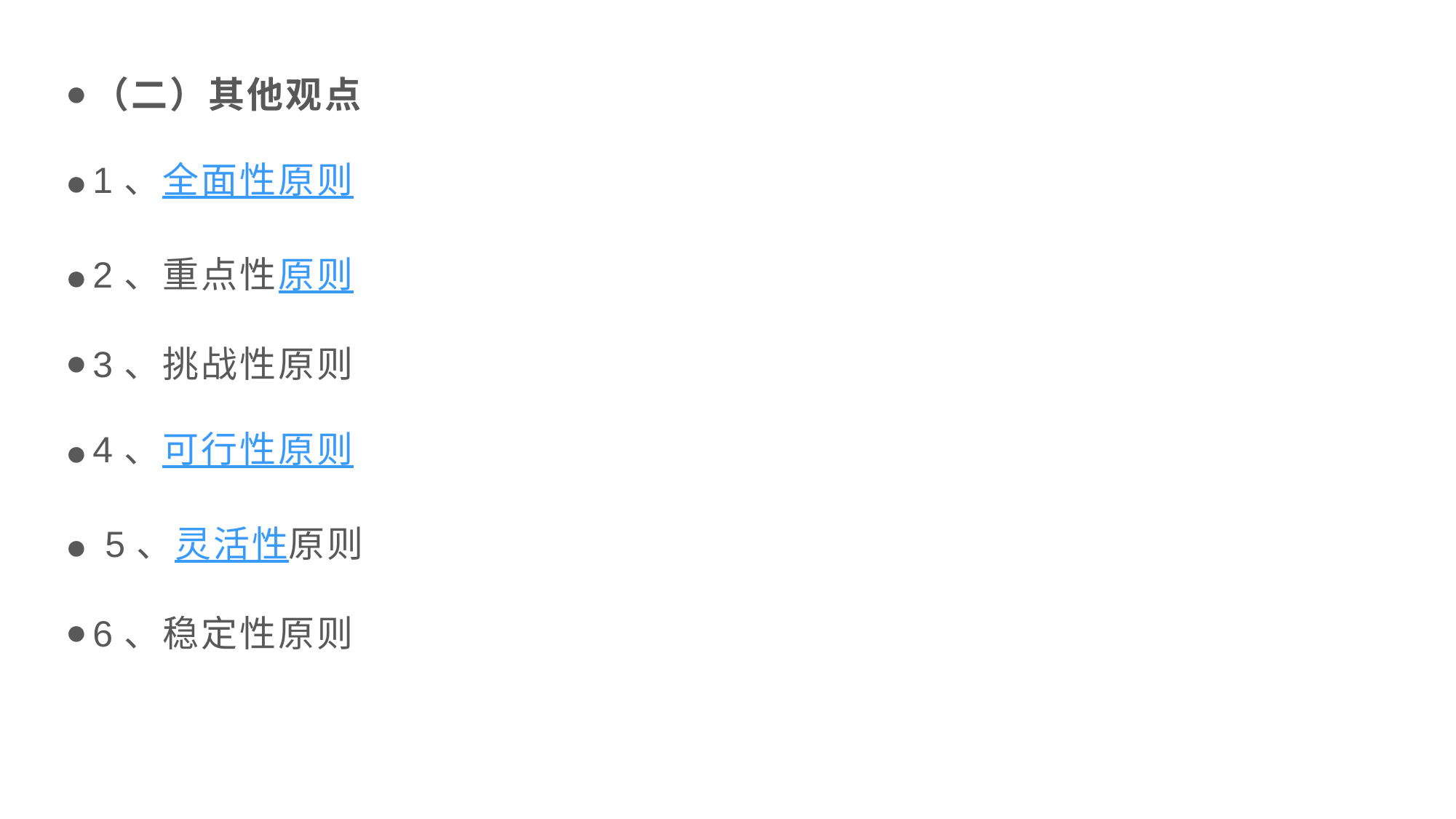

（二）其他观点
1、全面性原则
2、重点性原则
3、挑战性原则
4、可行性原则
 5、灵活性原则
6、稳定性原则

19